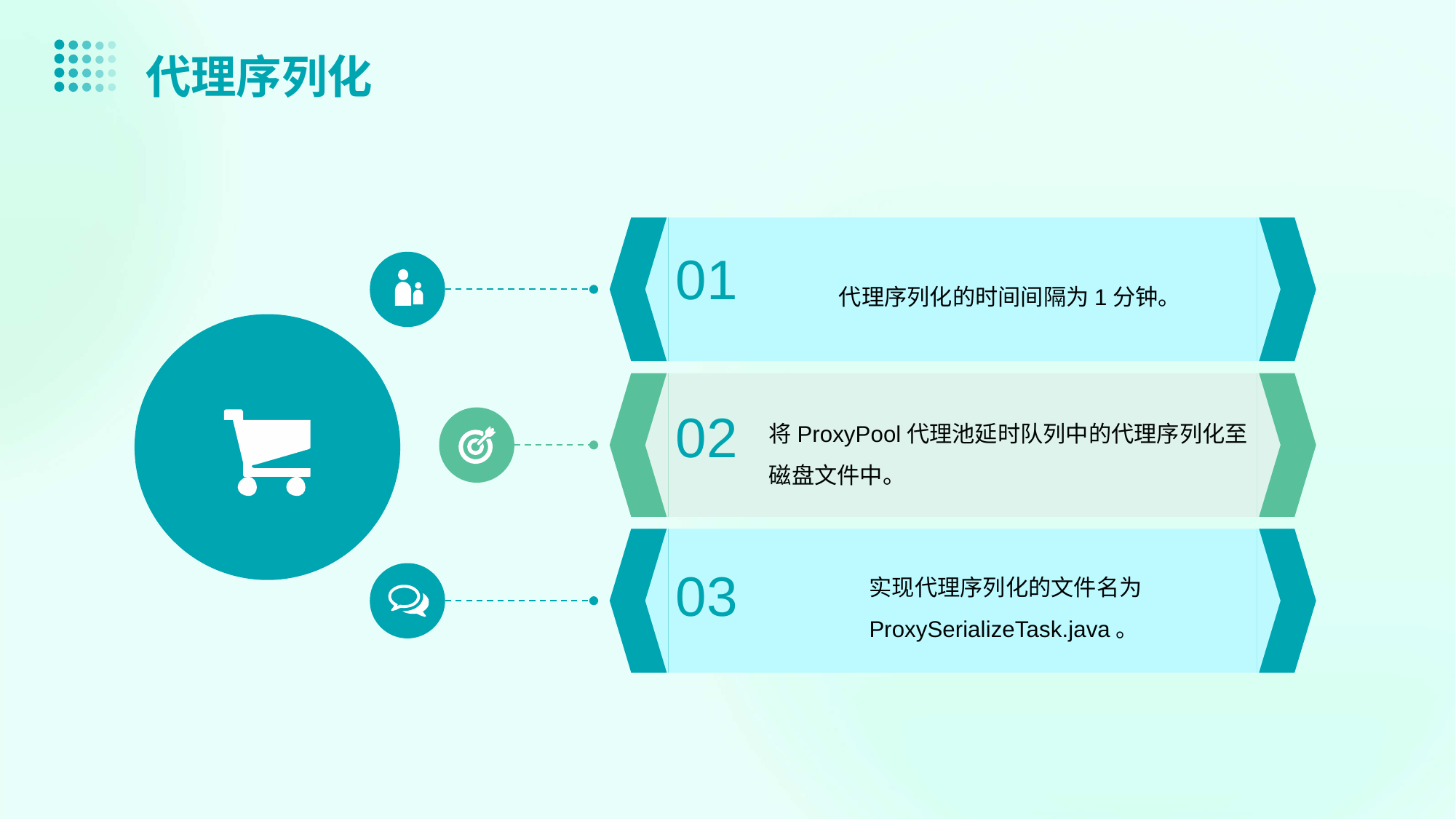

代理序列化

代理序列化的时间间隔为1分钟。

01

将ProxyPool代理池延时队列中的代理序列化至磁盘文件中。

02

实现代理序列化的文件名为ProxySerializeTask.java。

03